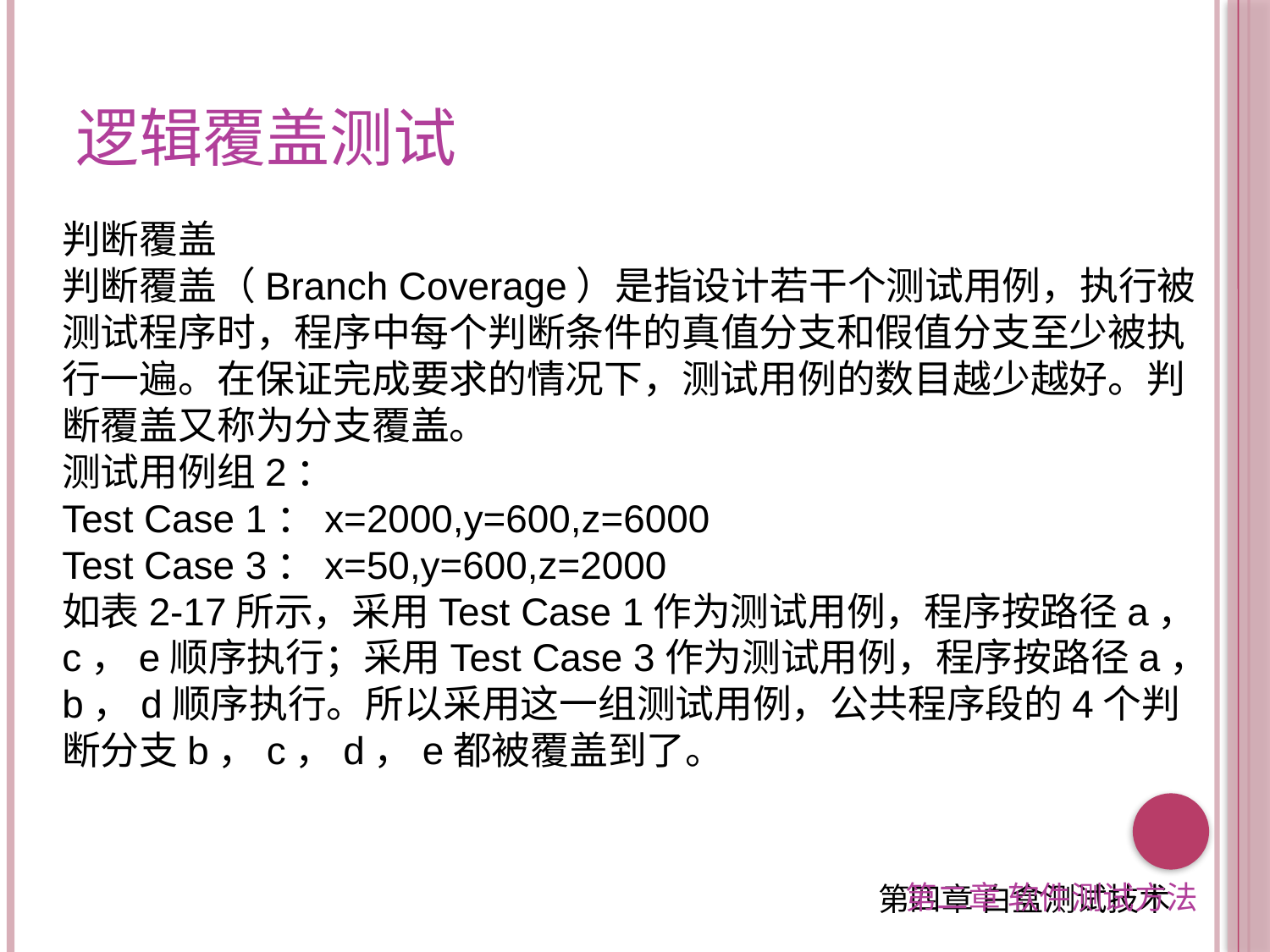

逻辑覆盖测试
判断覆盖
判断覆盖（Branch Coverage）是指设计若干个测试用例，执行被测试程序时，程序中每个判断条件的真值分支和假值分支至少被执行一遍。在保证完成要求的情况下，测试用例的数目越少越好。判断覆盖又称为分支覆盖。
测试用例组2：
Test Case 1：x=2000,y=600,z=6000
Test Case 3：x=50,y=600,z=2000
如表2-17所示，采用Test Case 1作为测试用例，程序按路径a，c，e顺序执行；采用Test Case 3作为测试用例，程序按路径a，b，d顺序执行。所以采用这一组测试用例，公共程序段的4个判断分支b，c，d，e都被覆盖到了。
第二章 软件测试方法